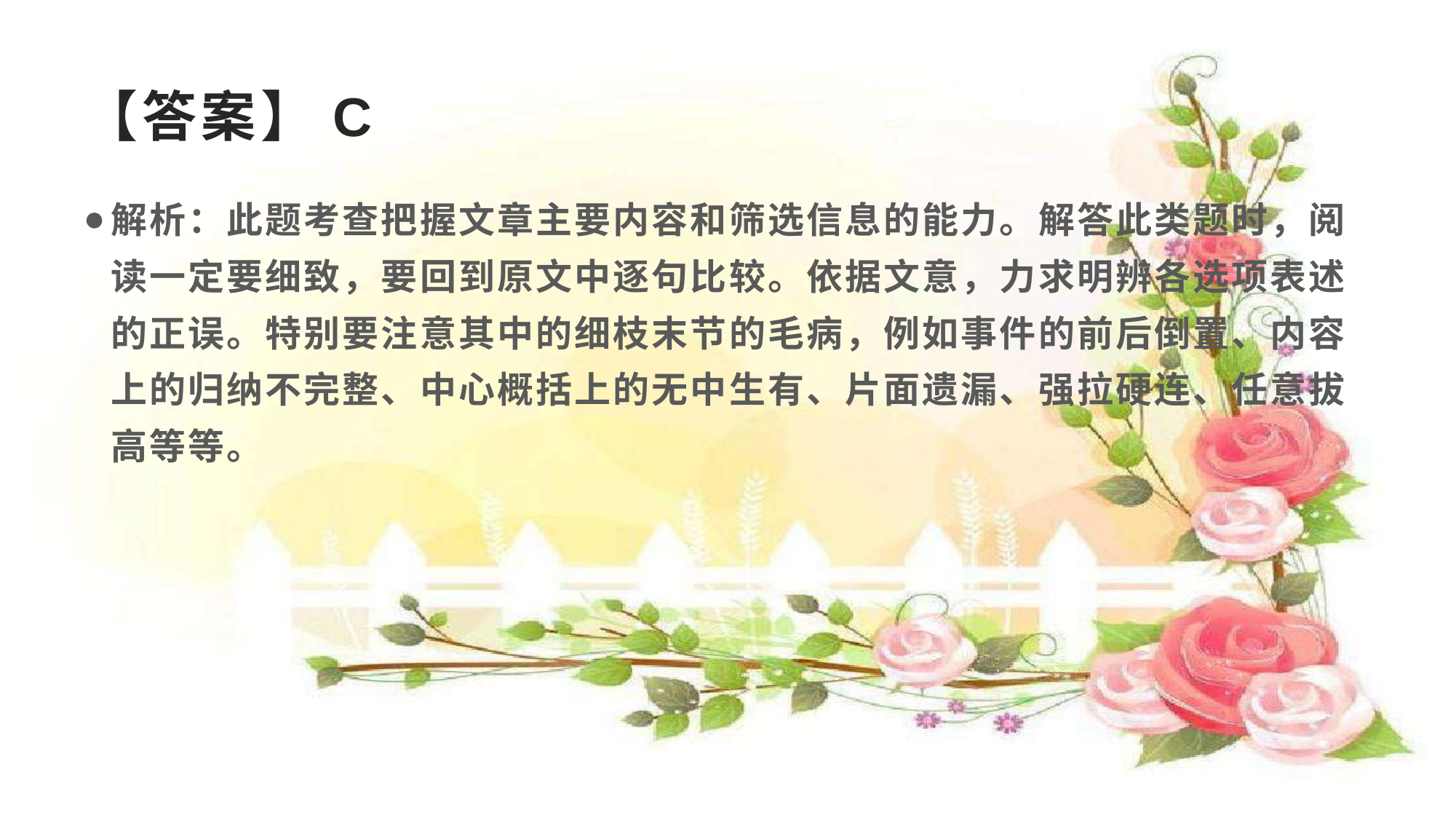

# 【答案】C
解析：此题考查把握文章主要内容和筛选信息的能力。解答此类题时，阅读一定要细致，要回到原文中逐句比较。依据文意，力求明辨各选项表述的正误。特别要注意其中的细枝末节的毛病，例如事件的前后倒置、内容上的归纳不完整、中心概括上的无中生有、片面遗漏、强拉硬连、任意拔高等等。